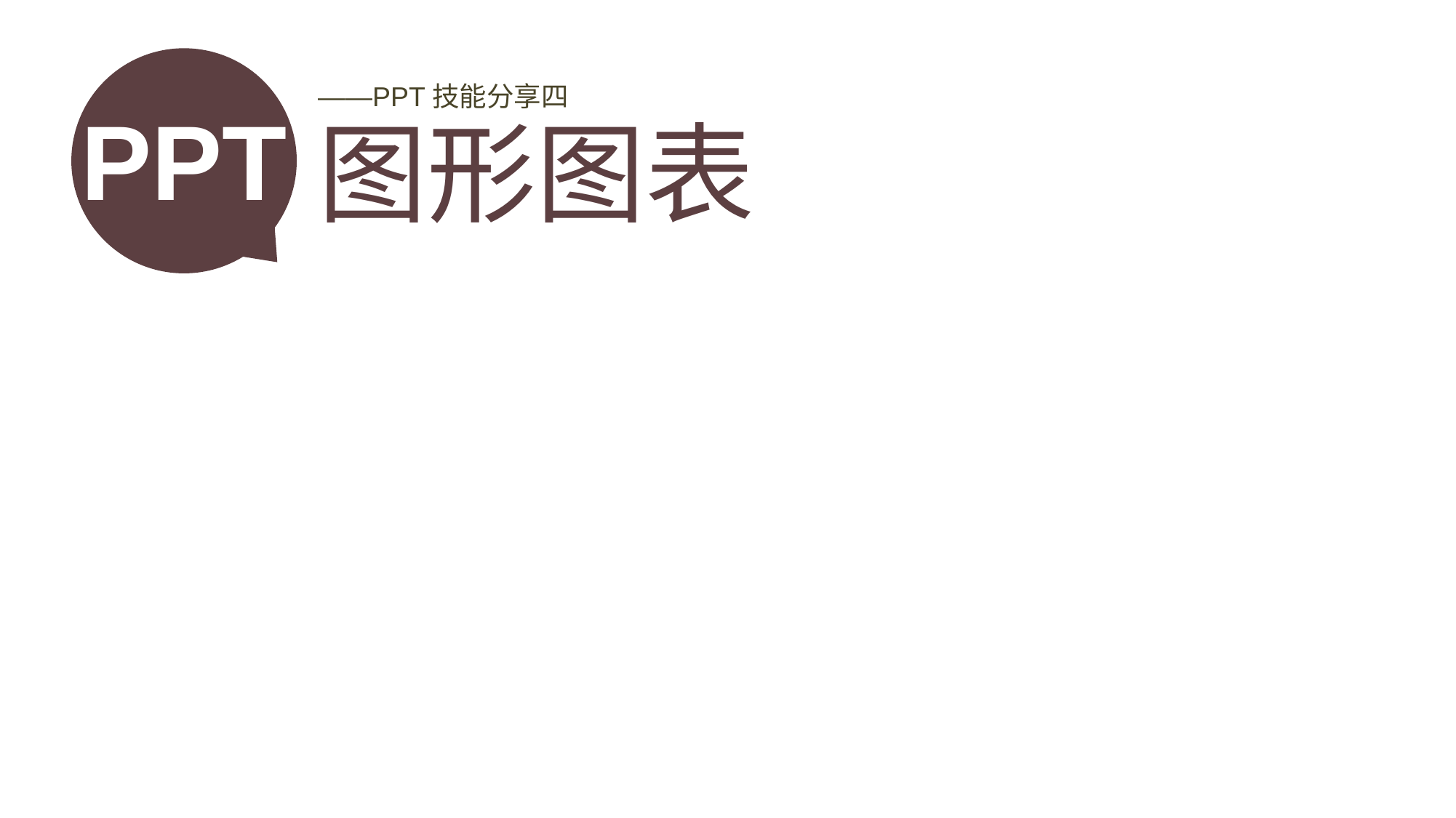

图形绘制
图片处理
图表设计
典型案例

*

PPT
——PPT技能分享四

图形图表